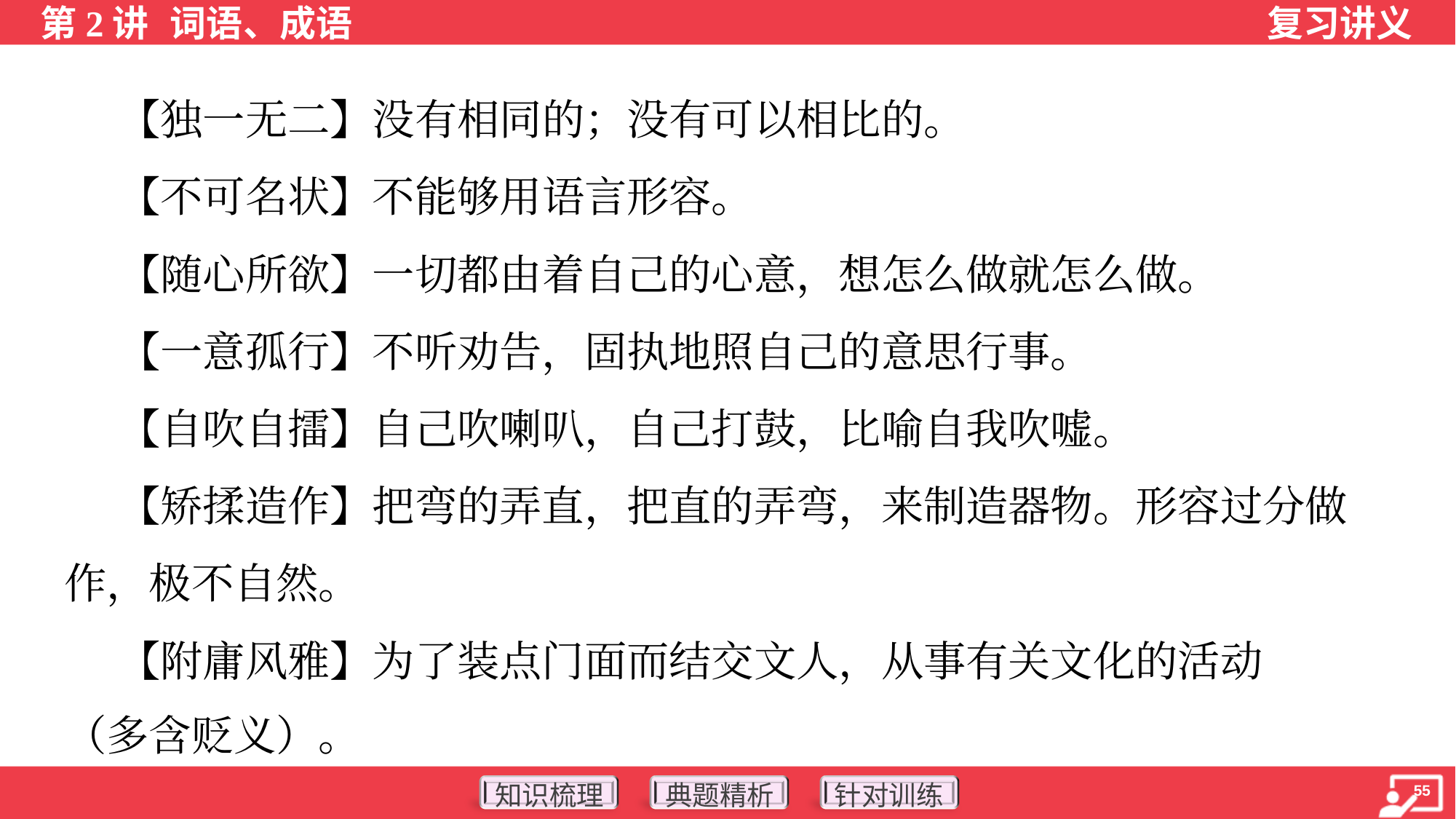

【独一无二】没有相同的；没有可以相比的。
    【不可名状】不能够用语言形容。
    【随心所欲】一切都由着自己的心意，想怎么做就怎么做。
    【一意孤行】不听劝告，固执地照自己的意思行事。
    【自吹自擂】自己吹喇叭，自己打鼓，比喻自我吹嘘。
    【矫揉造作】把弯的弄直，把直的弄弯，来制造器物。形容过分做
作，极不自然。
    【附庸风雅】为了装点门面而结交文人，从事有关文化的活动
（多含贬义）。